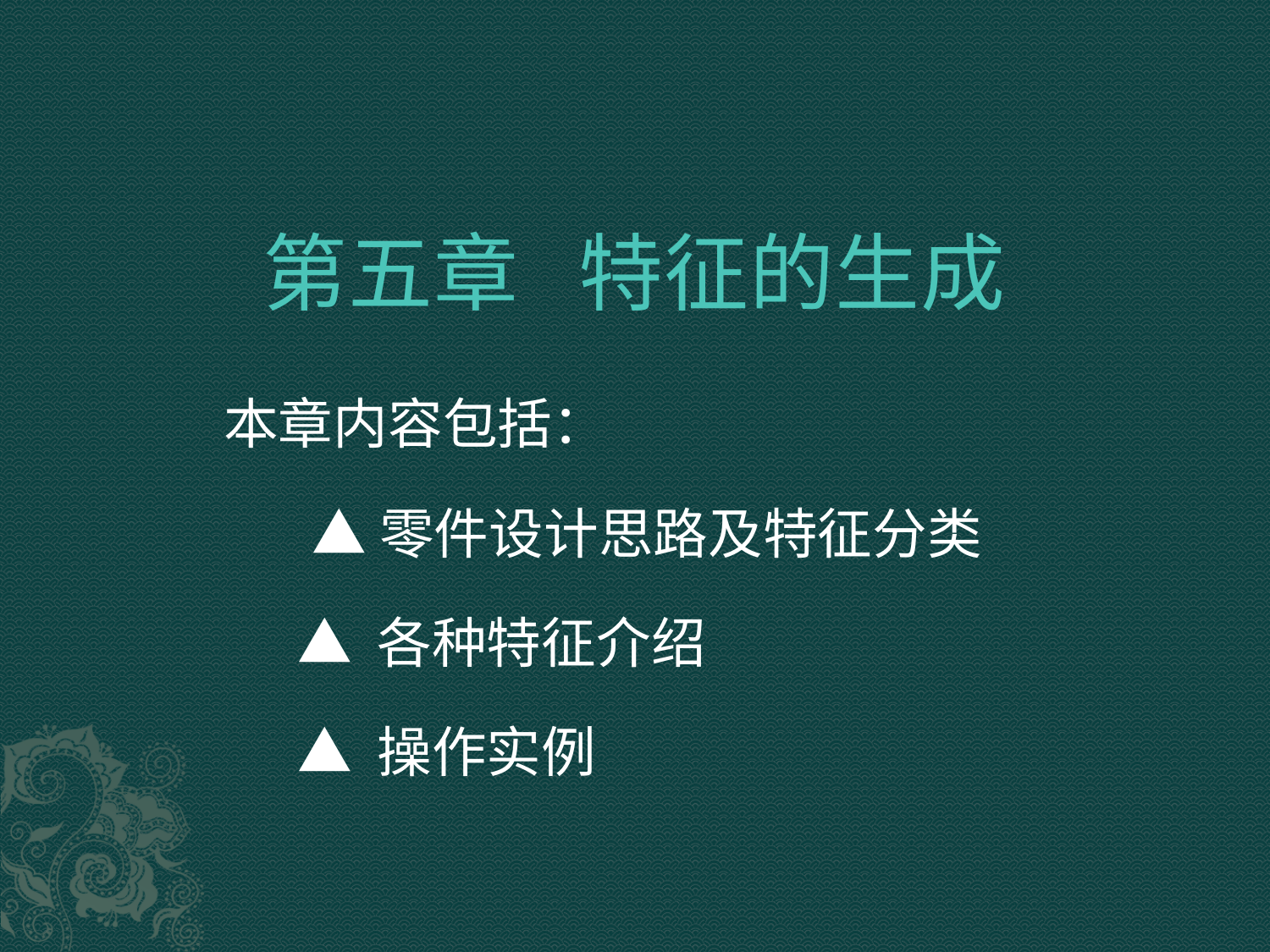

# 第五章   特征的生成
本章内容包括：
  ▲零件设计思路及特征分类
      ▲ 各种特征介绍
      ▲ 操作实例